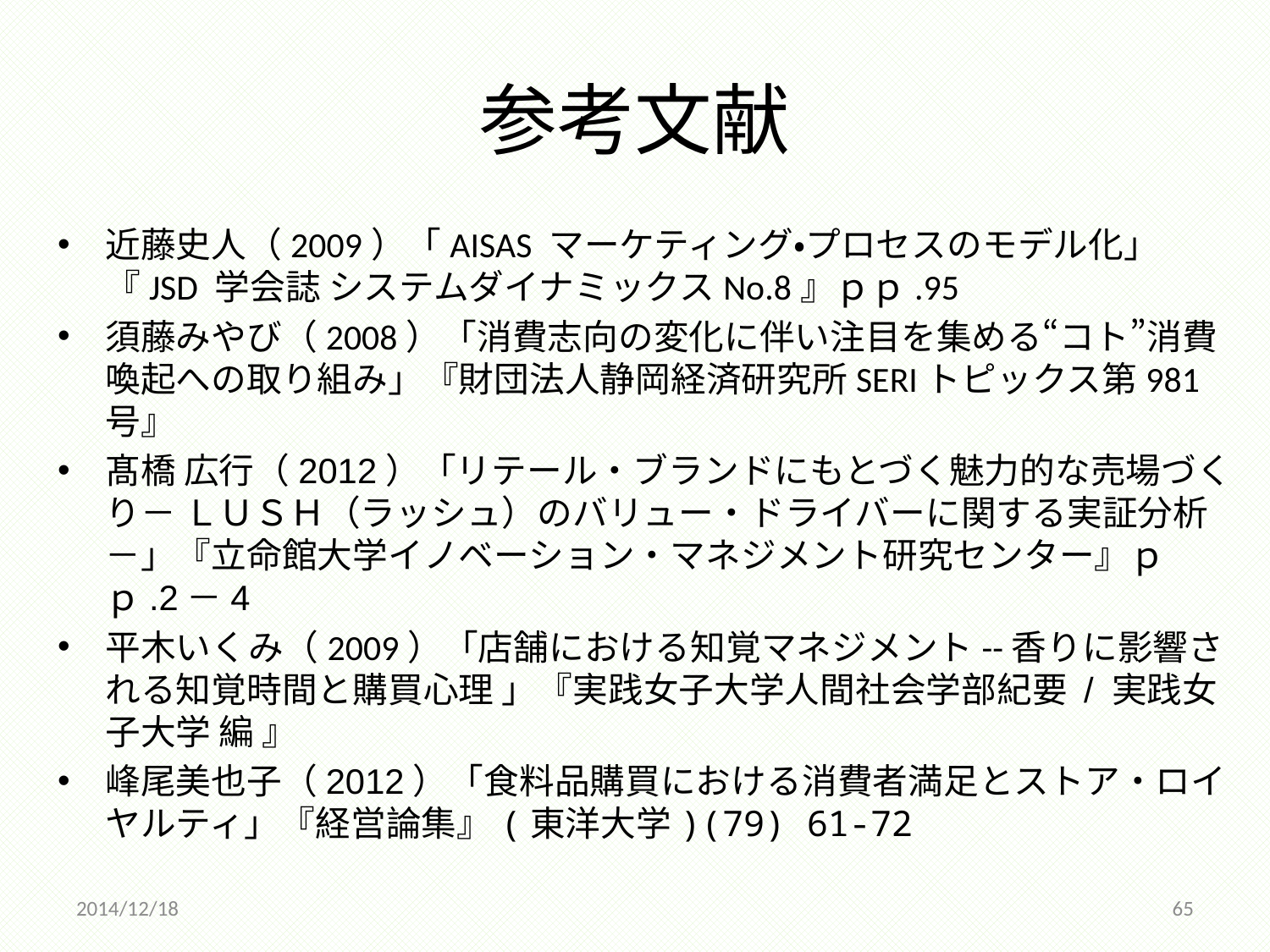

# 参考文献
近藤史人（2009）「AISAS マーケティング・プロセスのモデル化」『JSD 学会誌 システムダイナミックスNo.8』ｐｐ.95
須藤みやび（2008）「消費志向の変化に伴い注目を集める“コト”消費喚起への取り組み」『財団法人静岡経済研究所SERIトピックス第981号』
髙橋 広行（2012）「リテール・ブランドにもとづく魅力的な売場づくり－ ＬＵＳＨ（ラッシュ）のバリュー・ドライバーに関する実証分析 －」『立命館大学イノベーション・マネジメント研究センター』ｐｐ.2－4
平木いくみ（2009）「店舗における知覚マネジメント--香りに影響される知覚時間と購買心理 」『実践女子大学人間社会学部紀要 / 実践女子大学 編 』
峰尾美也子（2012）「食料品購買における消費者満足とストア・ロイヤルティ」『経営論集』(東洋大学)(79) 61-72

2014/12/18
65